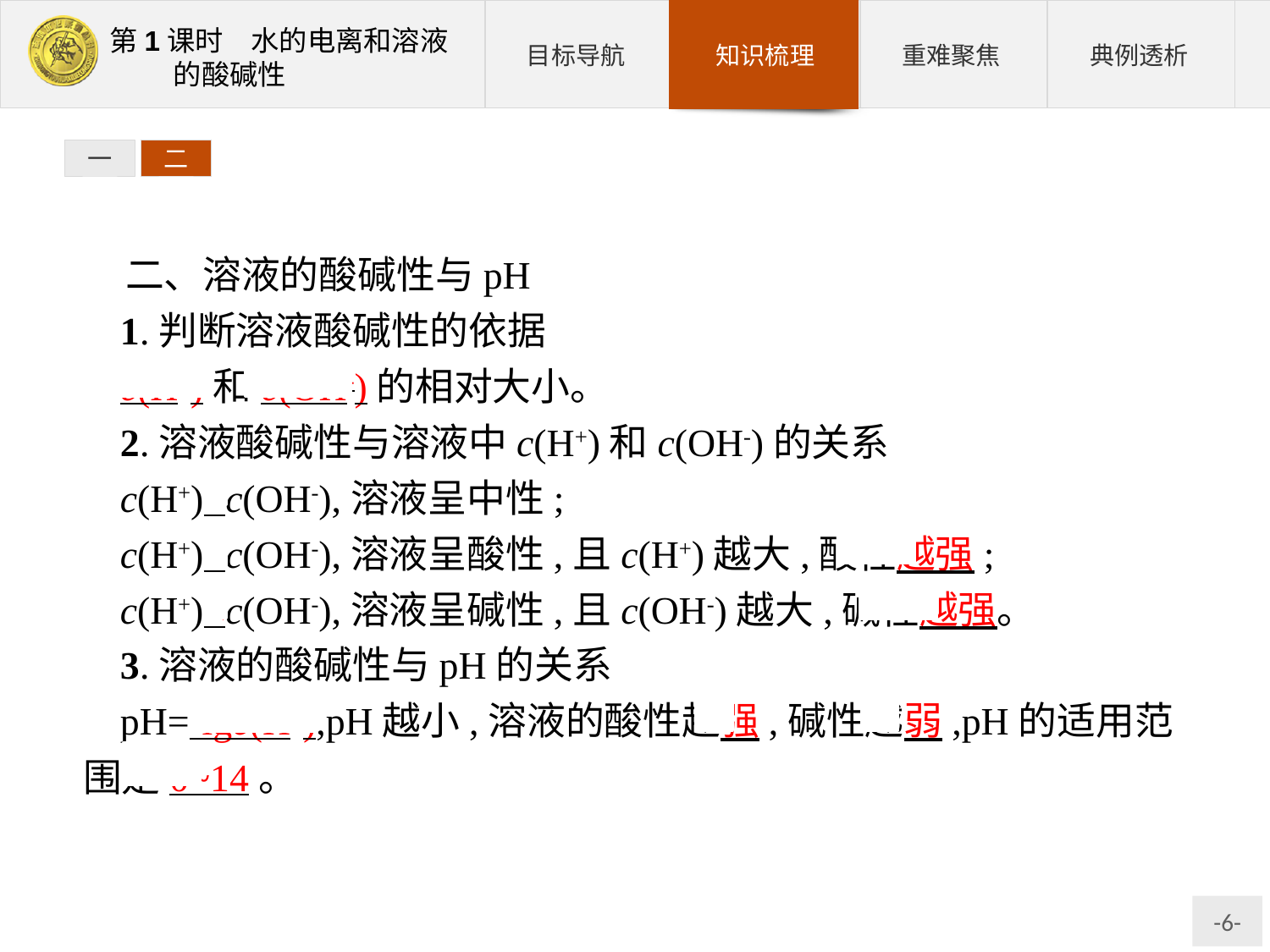

一
二
二、溶液的酸碱性与pH
1.判断溶液酸碱性的依据
c(H+)和c(OH-)的相对大小。
2.溶液酸碱性与溶液中c(H+)和c(OH-)的关系
c(H+)=c(OH-),溶液呈中性;
c(H+)>c(OH-),溶液呈酸性,且c(H+)越大,酸性越强;
c(H+)<c(OH-),溶液呈碱性,且c(OH-)越大,碱性越强。
3.溶液的酸碱性与pH的关系
pH=-lgc(H+),pH越小,溶液的酸性越强,碱性越弱,pH的适用范围是0~14。